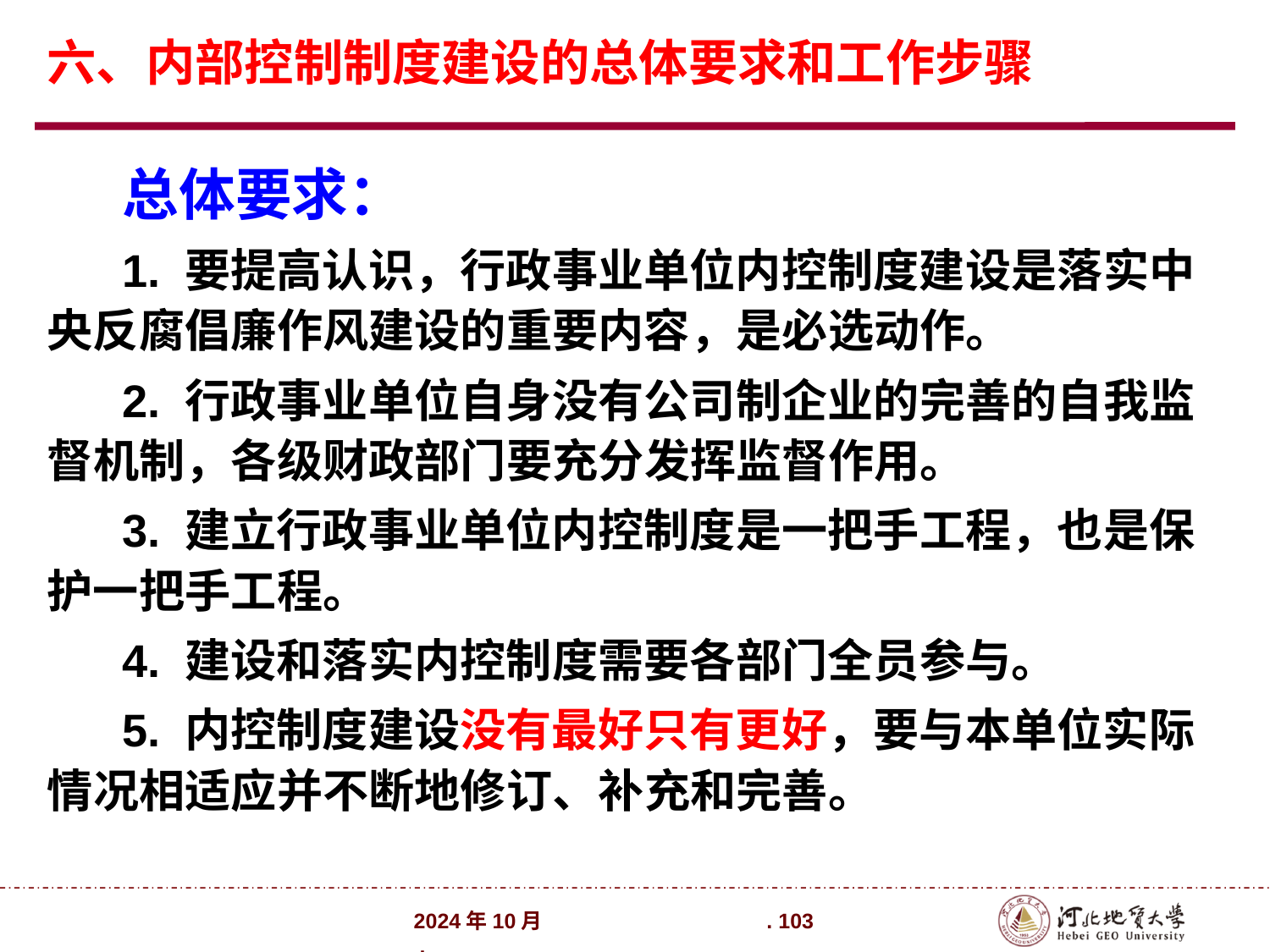

# 六、内部控制制度建设的总体要求和工作步骤
总体要求：
1. 要提高认识，行政事业单位内控制度建设是落实中央反腐倡廉作风建设的重要内容，是必选动作。
2. 行政事业单位自身没有公司制企业的完善的自我监督机制，各级财政部门要充分发挥监督作用。
3. 建立行政事业单位内控制度是一把手工程，也是保护一把手工程。
4. 建设和落实内控制度需要各部门全员参与。
5. 内控制度建设没有最好只有更好，要与本单位实际情况相适应并不断地修订、补充和完善。

2024年10月                                             . 103 .